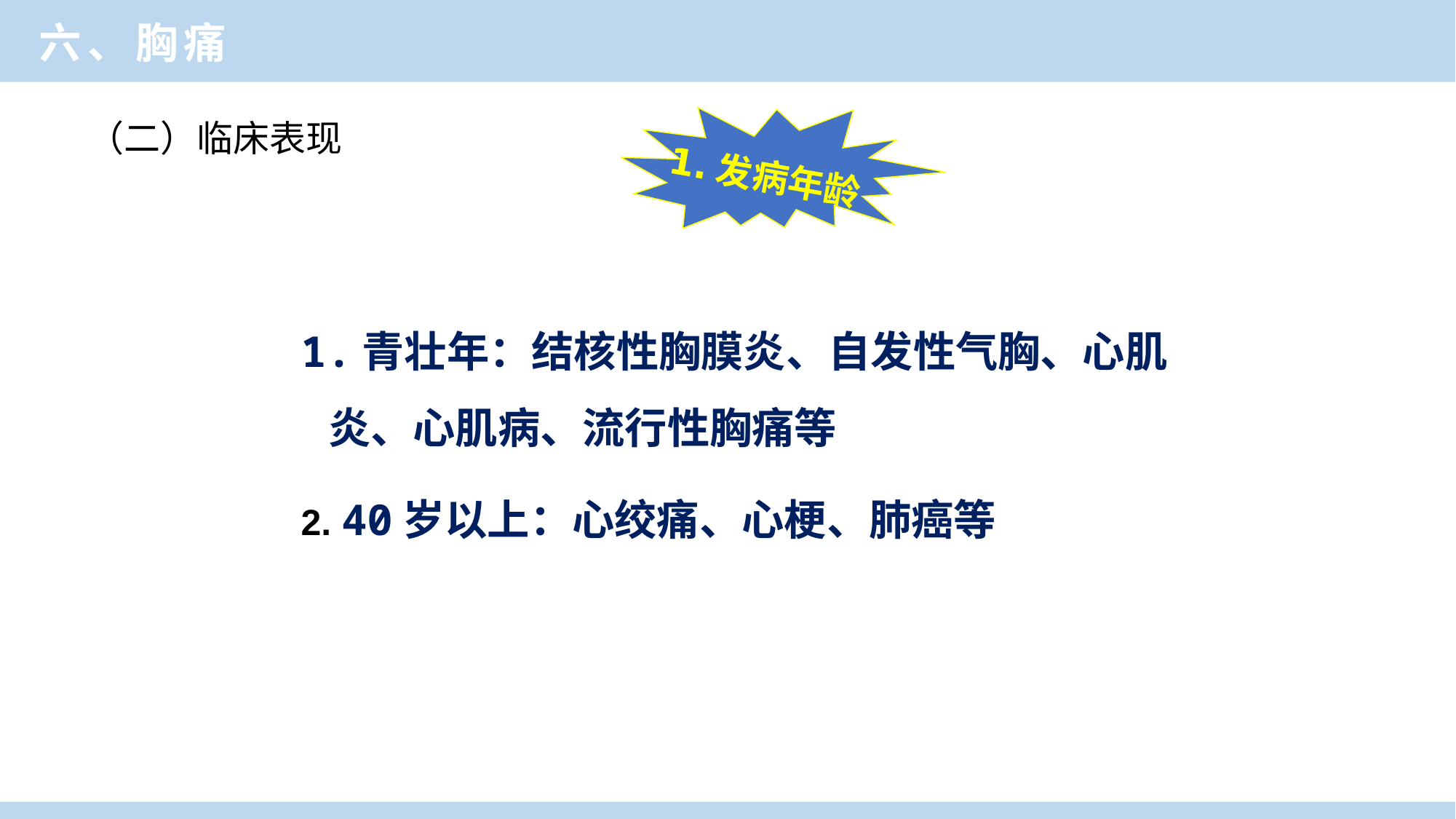

临床医学概论
六、胸痛

1.发病年龄
（二）临床表现
1.青壮年：结核性胸膜炎、自发性气胸、心肌炎、心肌病、流行性胸痛等
2. 40岁以上：心绞痛、心梗、肺癌等